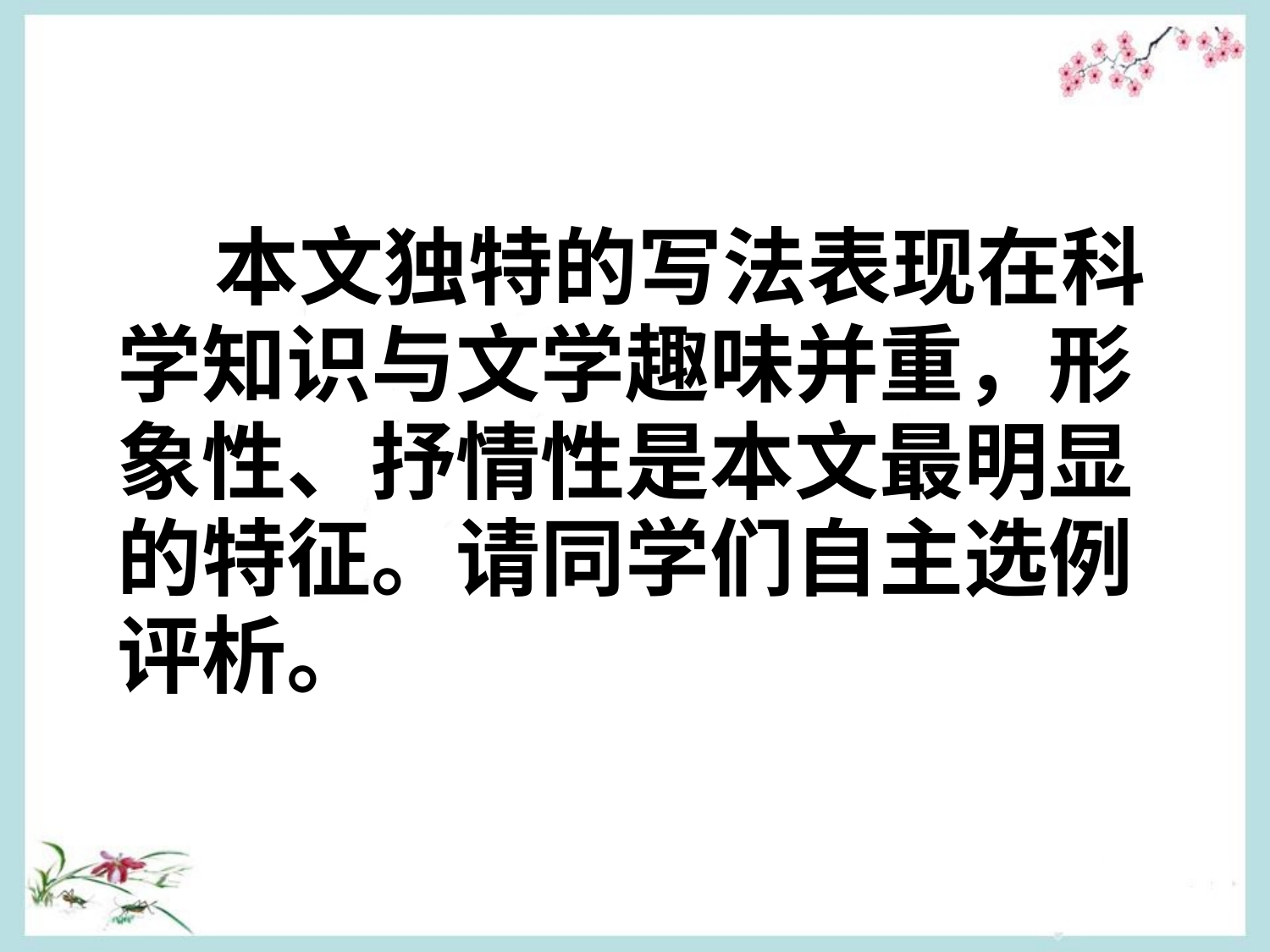

本文独特的写法表现在科学知识与文学趣味并重，形象性、抒情性是本文最明显的特征。请同学们自主选例评析。